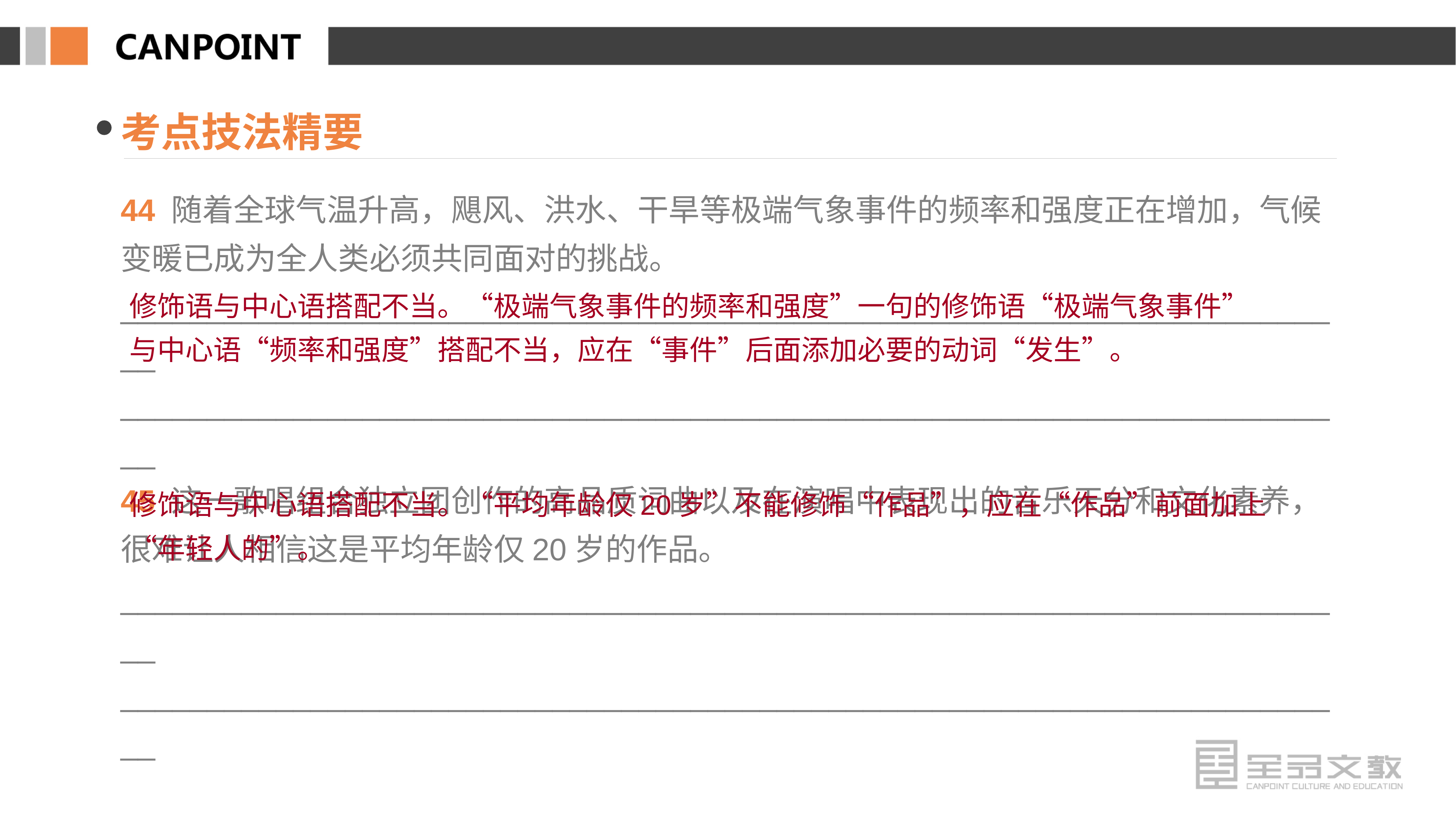

考点技法精要

44 随着全球气温升高，飓风、洪水、干旱等极端气象事件的频率和强度正在增加，气候变暖已成为全人类必须共同面对的挑战。
________________________________________________________________________
________________________________________________________________________
45 这一歌唱组合独立团创作的高品质词曲以及在演唱中表现出的音乐天分和文化素养，很难让人相信这是平均年龄仅20岁的作品。
________________________________________________________________________
________________________________________________________________________

修饰语与中心语搭配不当。“极端气象事件的频率和强度”一句的修饰语“极端气象事件”与中心语“频率和强度”搭配不当，应在“事件”后面添加必要的动词“发生”。
修饰语与中心语搭配不当。“平均年龄仅20岁”不能修饰“作品”，应在“作品”前面加上“年轻人的”。